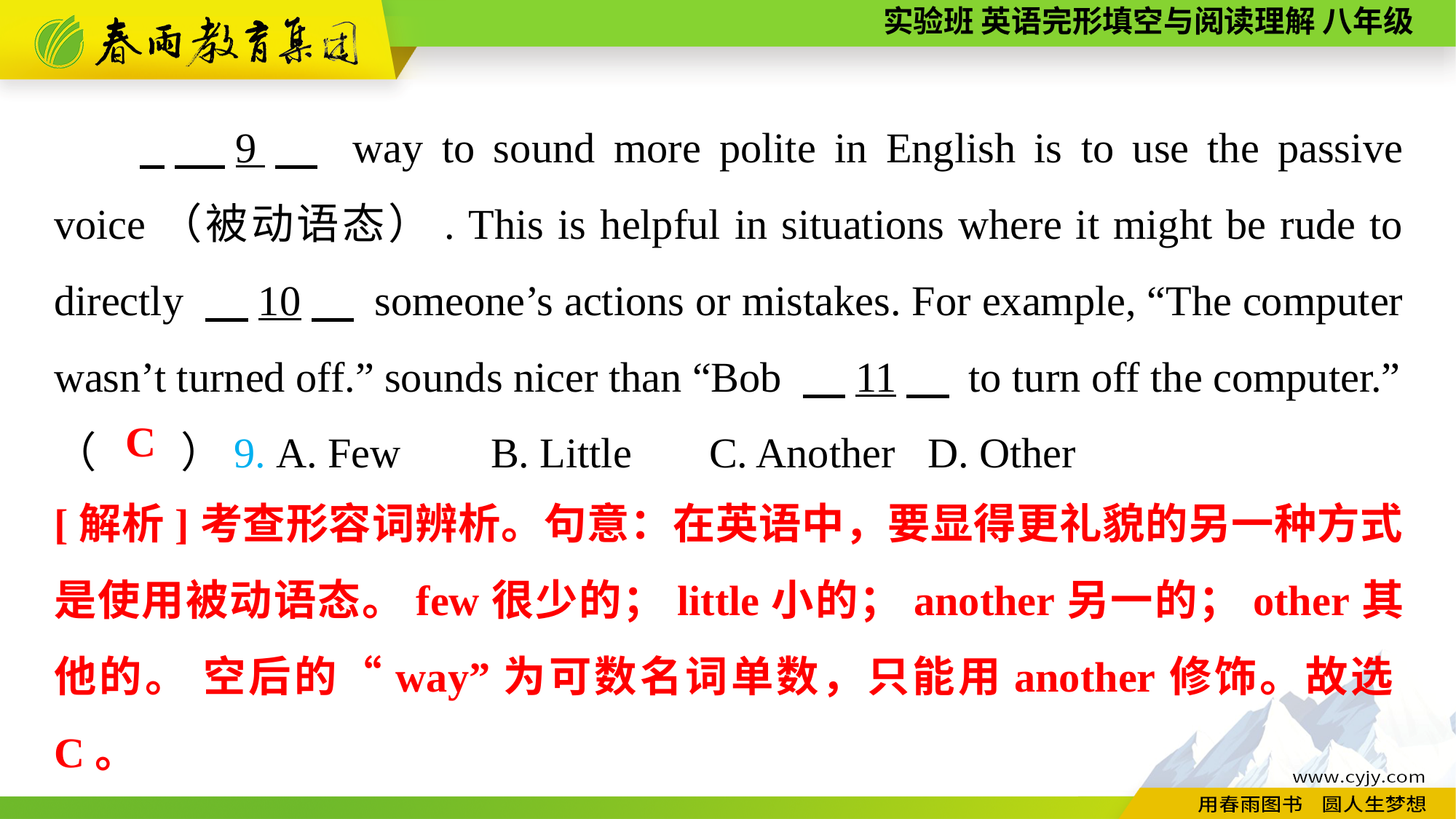

9　 way to sound more polite in English is to use the passive voice（被动语态）. This is helpful in situations where it might be rude to directly 　10　 someone’s actions or mistakes. For example, “The computer wasn’t turned off.” sounds nicer than “Bob 　11　 to turn off the computer.”
（　　）9. A. Few	B. Little	C. Another	D. Other
C
[解析]考查形容词辨析。句意：在英语中，要显得更礼貌的另一种方式是使用被动语态。few很少的；little小的；another另一的；other其他的。 空后的“way”为可数名词单数，只能用another修饰。故选C。